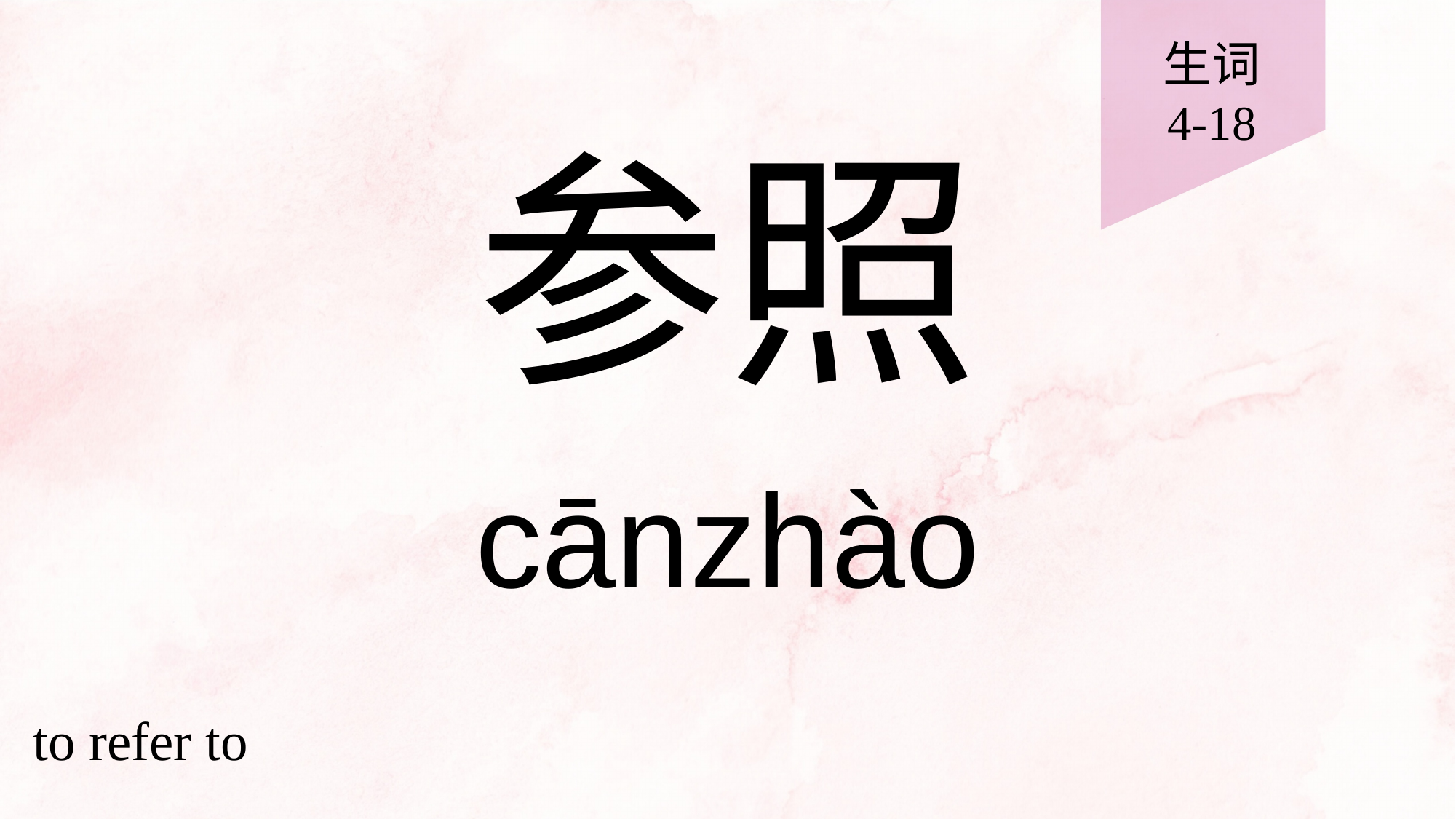

生词
4-18
# 参照
cānzhào
to refer to